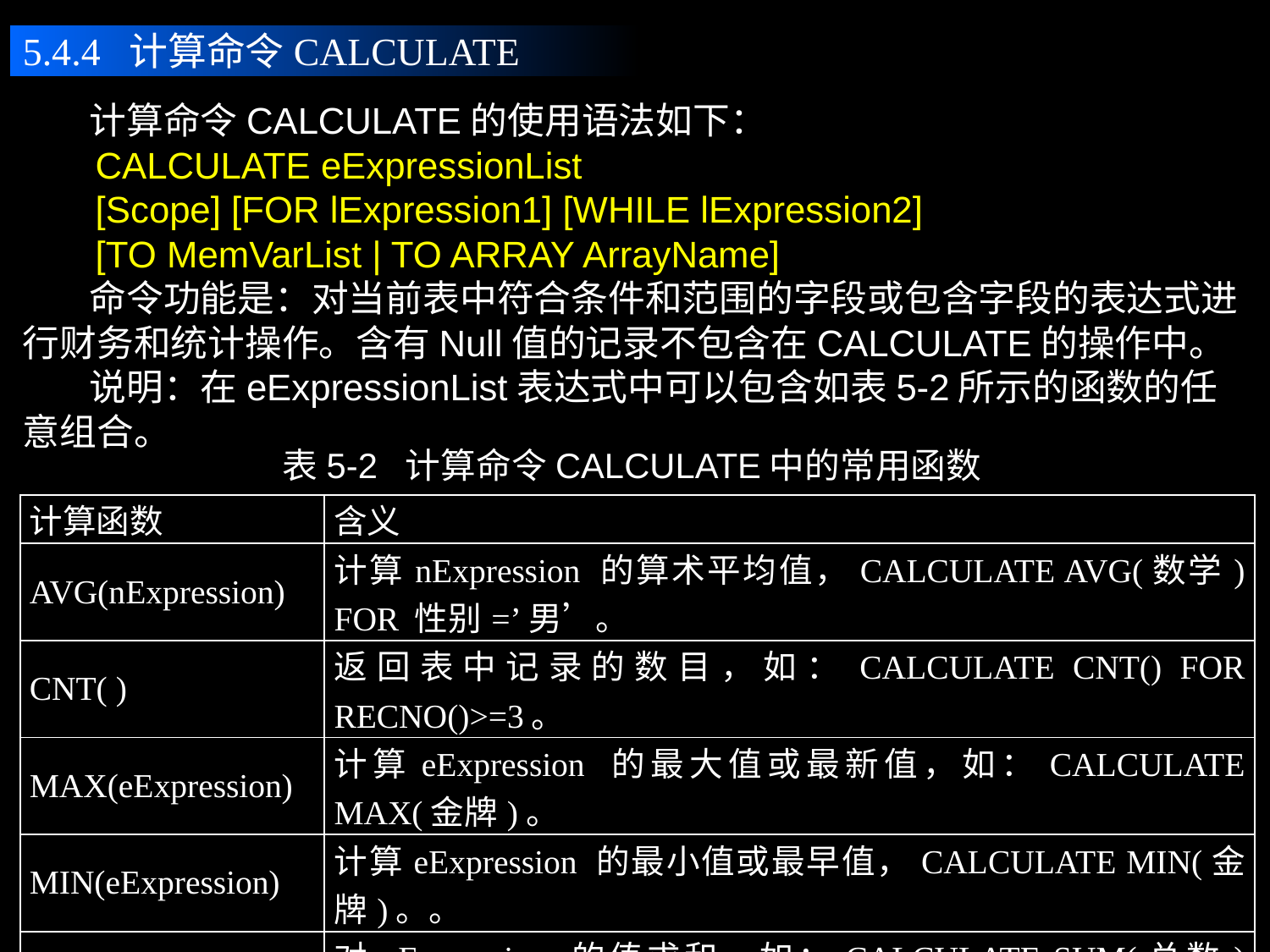

5.4.4  计算命令CALCULATE
       计算命令CALCULATE的使用语法如下：
       CALCULATE eExpressionList
       [Scope] [FOR lExpression1] [WHILE lExpression2]
       [TO MemVarList | TO ARRAY ArrayName]
       命令功能是：对当前表中符合条件和范围的字段或包含字段的表达式进行财务和统计操作。含有Null值的记录不包含在CALCULATE的操作中。
       说明：在eExpressionList表达式中可以包含如表5-2所示的函数的任意组合。
表5-2  计算命令CALCULATE中的常用函数
| 计算函数 | 含义 |
| --- | --- |
| AVG(nExpression) | 计算nExpression 的算术平均值，CALCULATE AVG(数学) FOR 性别=’男’。 |
| CNT( ) | 返回表中记录的数目，如：CALCULATE CNT() FOR RECNO()>=3。 |
| MAX(eExpression) | 计算eExpression 的最大值或最新值，如：CALCULATE MAX(金牌)。 |
| MIN(eExpression) | 计算eExpression 的最小值或最早值，CALCULATE MIN(金牌)。。 |
| SUM(nExpression) | 对nExpression 的值求和，如：CALCULATE SUM(总数) FOR RECNO()<=3。 |